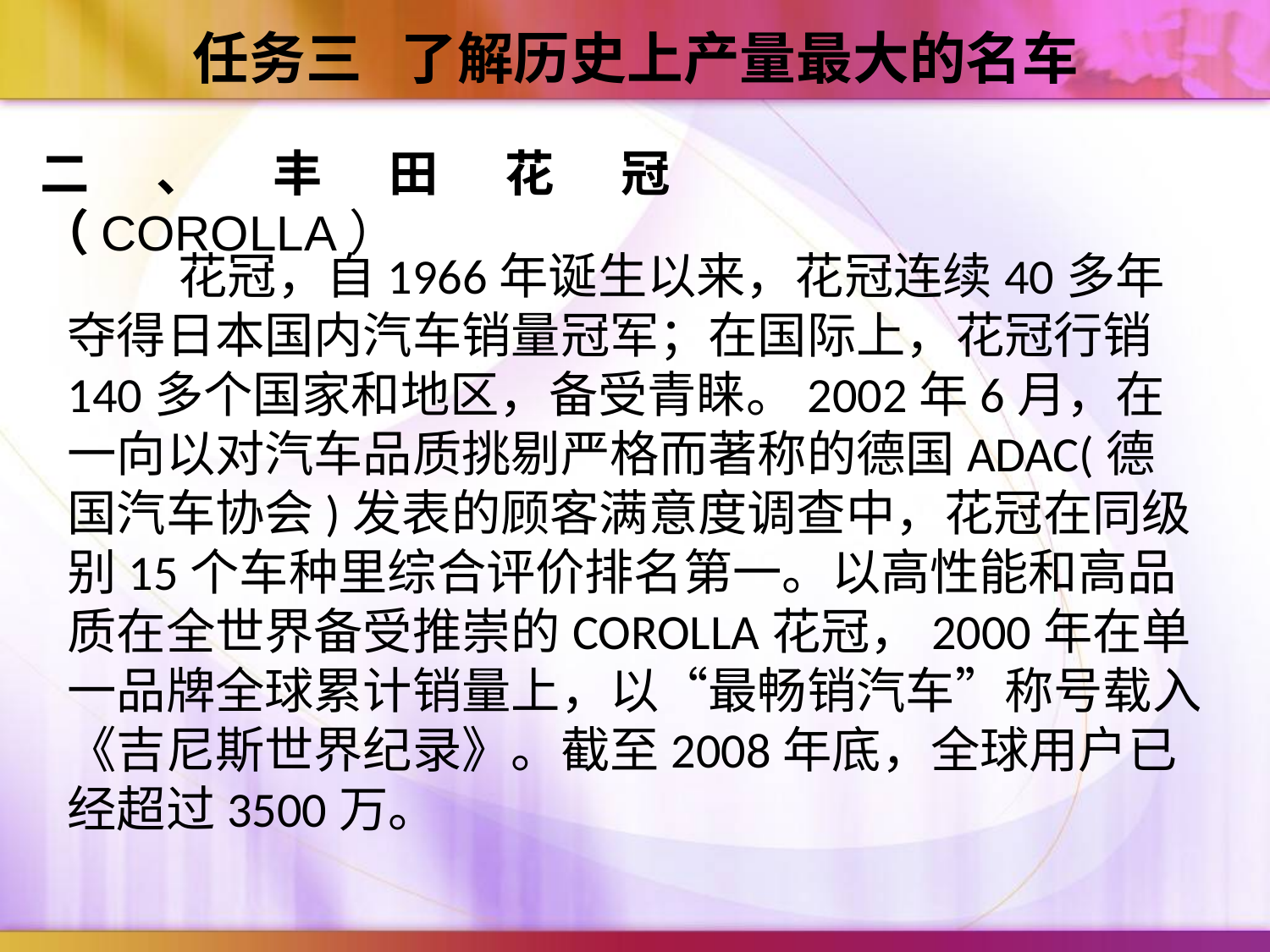

任务三   了解历史上产量最大的名车
二、丰田花冠（COROLLA）
         花冠，自1966年诞生以来，花冠连续40多年夺得日本国内汽车销量冠军；在国际上，花冠行销140多个国家和地区，备受青睐。2002年6月，在一向以对汽车品质挑剔严格而著称的德国ADAC(德国汽车协会)发表的顾客满意度调查中，花冠在同级别15个车种里综合评价排名第一。以高性能和高品质在全世界备受推崇的COROLLA花冠，2000年在单一品牌全球累计销量上，以“最畅销汽车”称号载入《吉尼斯世界纪录》。截至2008年底，全球用户已经超过3500万。